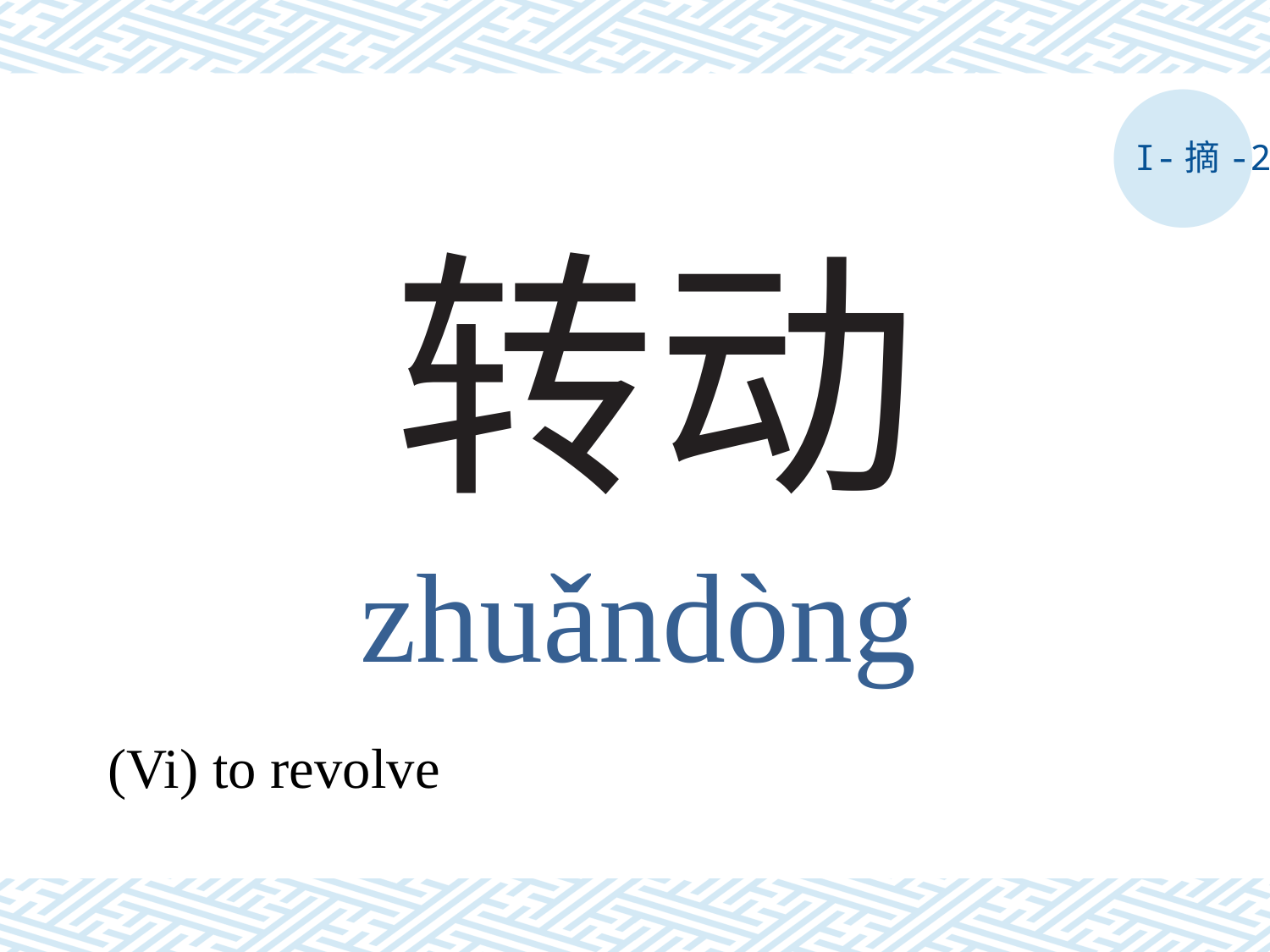

I-摘-2

# 转动
zhuǎndòng
(Vi) to revolve